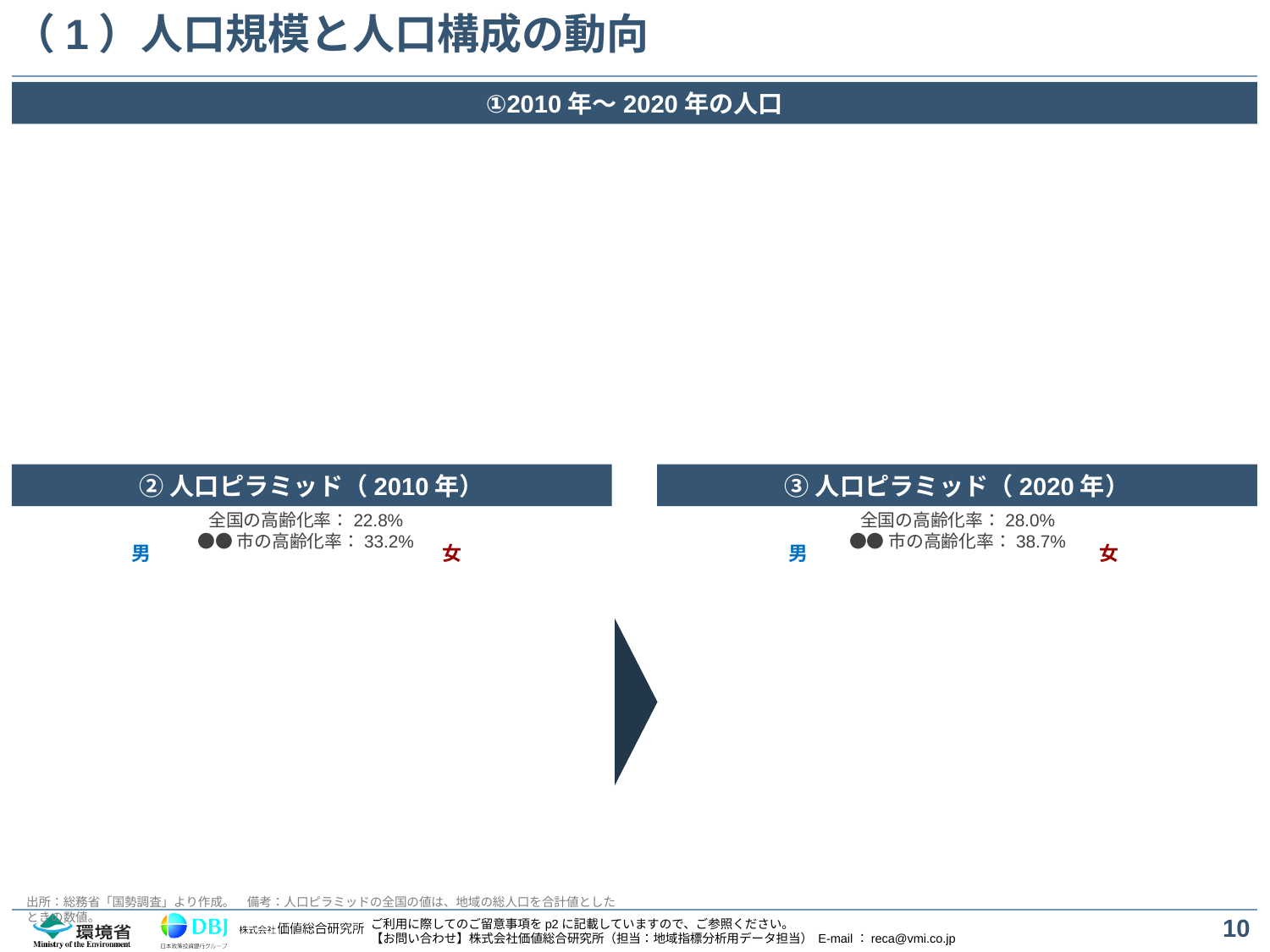

# （1）人口規模と人口構成の動向
①2010年～2020年の人口
②人口ピラミッド（2010年）
③人口ピラミッド（2020年）
全国の高齢化率：22.8%
●●市の高齢化率：33.2%
全国の高齢化率：28.0%
●●市の高齢化率：38.7%
男
女
男
女

出所：総務省「国勢調査」より作成。　備考：人口ピラミッドの全国の値は、地域の総人口を合計値としたときの数値。
10